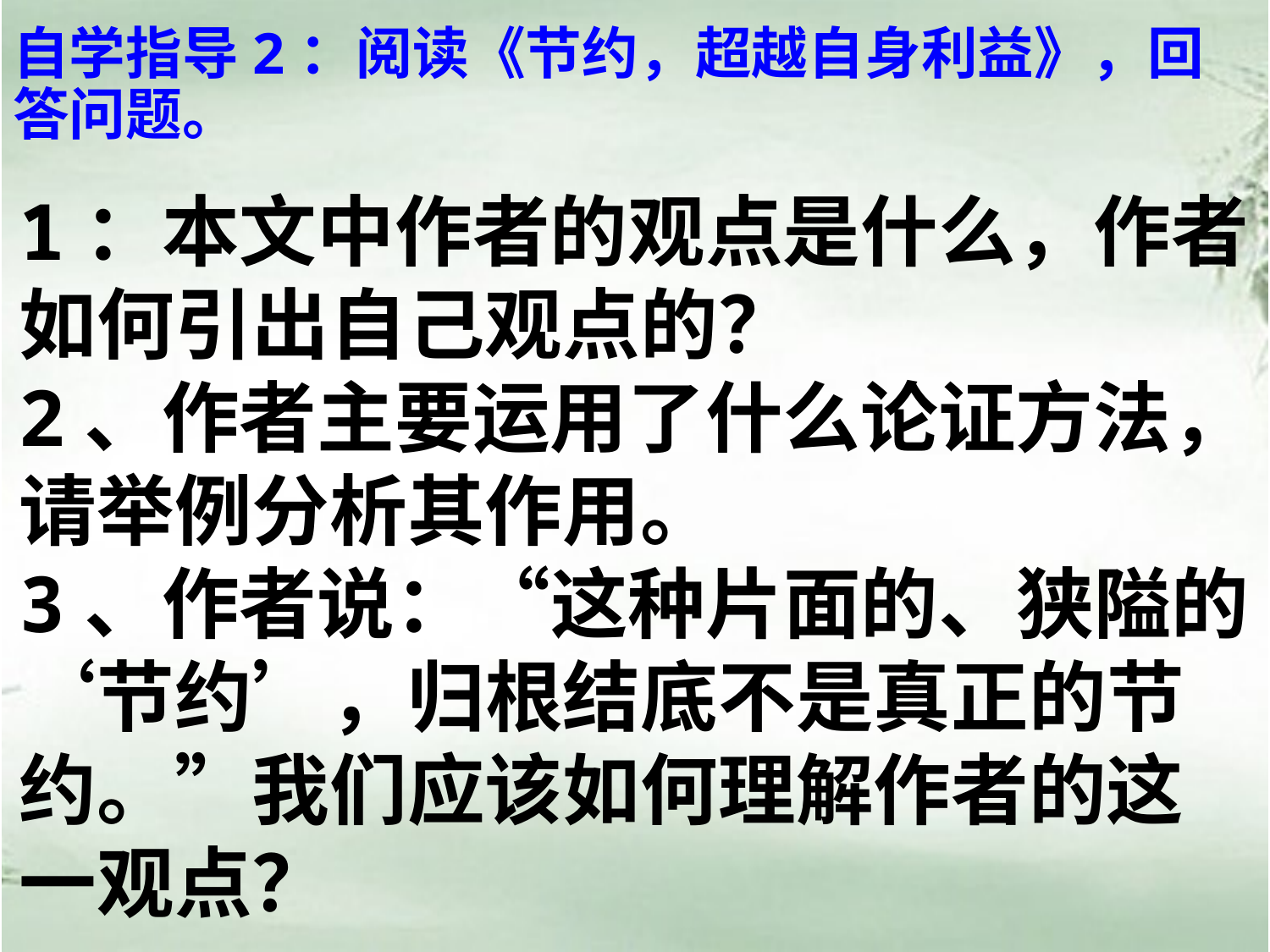

# 自学指导2：阅读《节约，超越自身利益》，回答问题。
1：本文中作者的观点是什么，作者如何引出自己观点的？
2、作者主要运用了什么论证方法，请举例分析其作用。
3、作者说：“这种片面的、狭隘的‘节约’，归根结底不是真正的节约。”我们应该如何理解作者的这一观点？